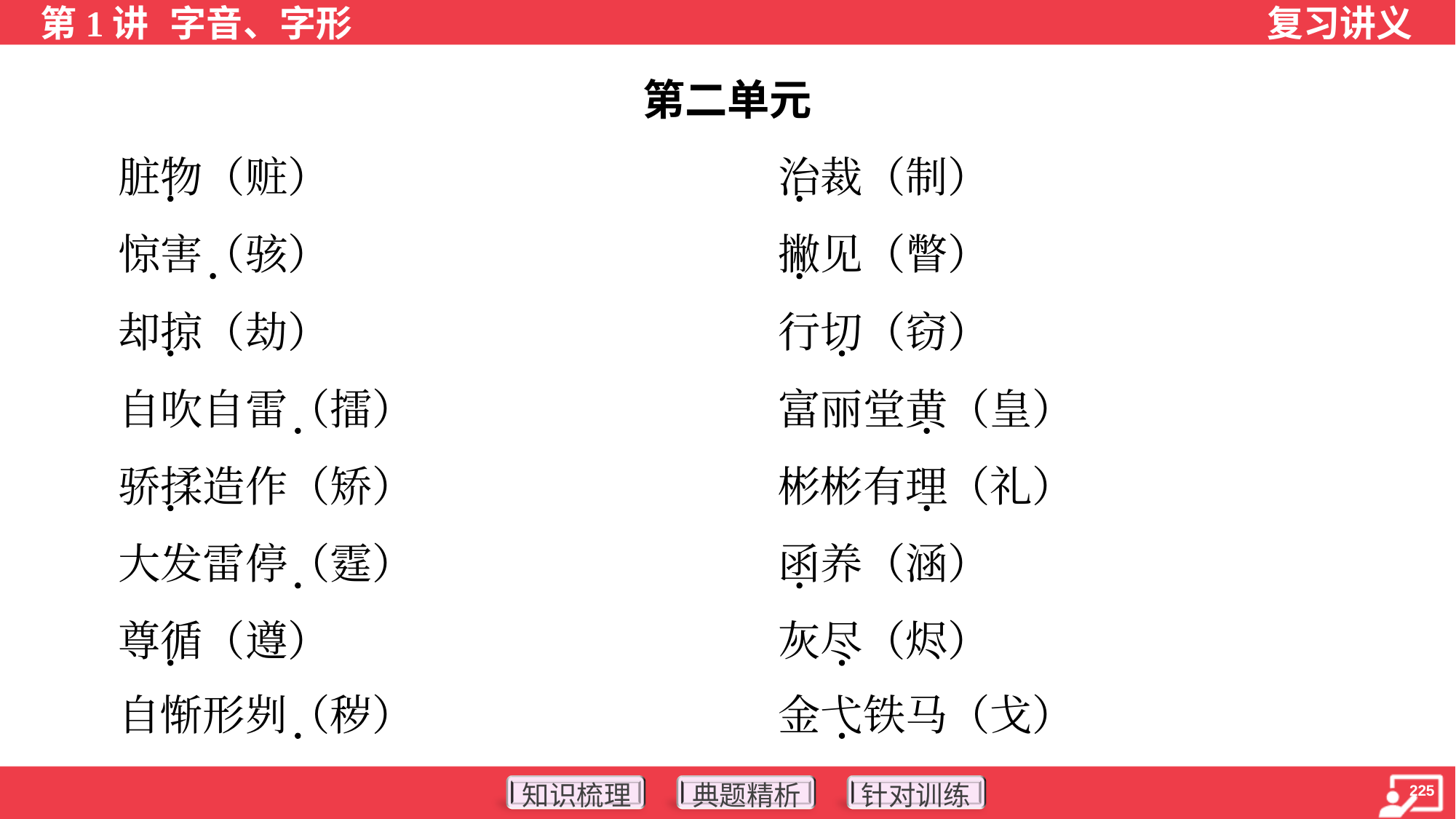

第二单元
    脏物（赃）	治裁（制）
    惊害（骇）	撇见（瞥）
    却掠（劫）	行切（窃）
    自吹自雷（擂）	富丽堂黄（皇）
    骄揉造作（矫）	彬彬有理（礼）
    大发雷停（霆）	函养（涵）
    尊循（遵）	灰尽（烬）
    自惭形刿（秽）	金弋铁马（戈）